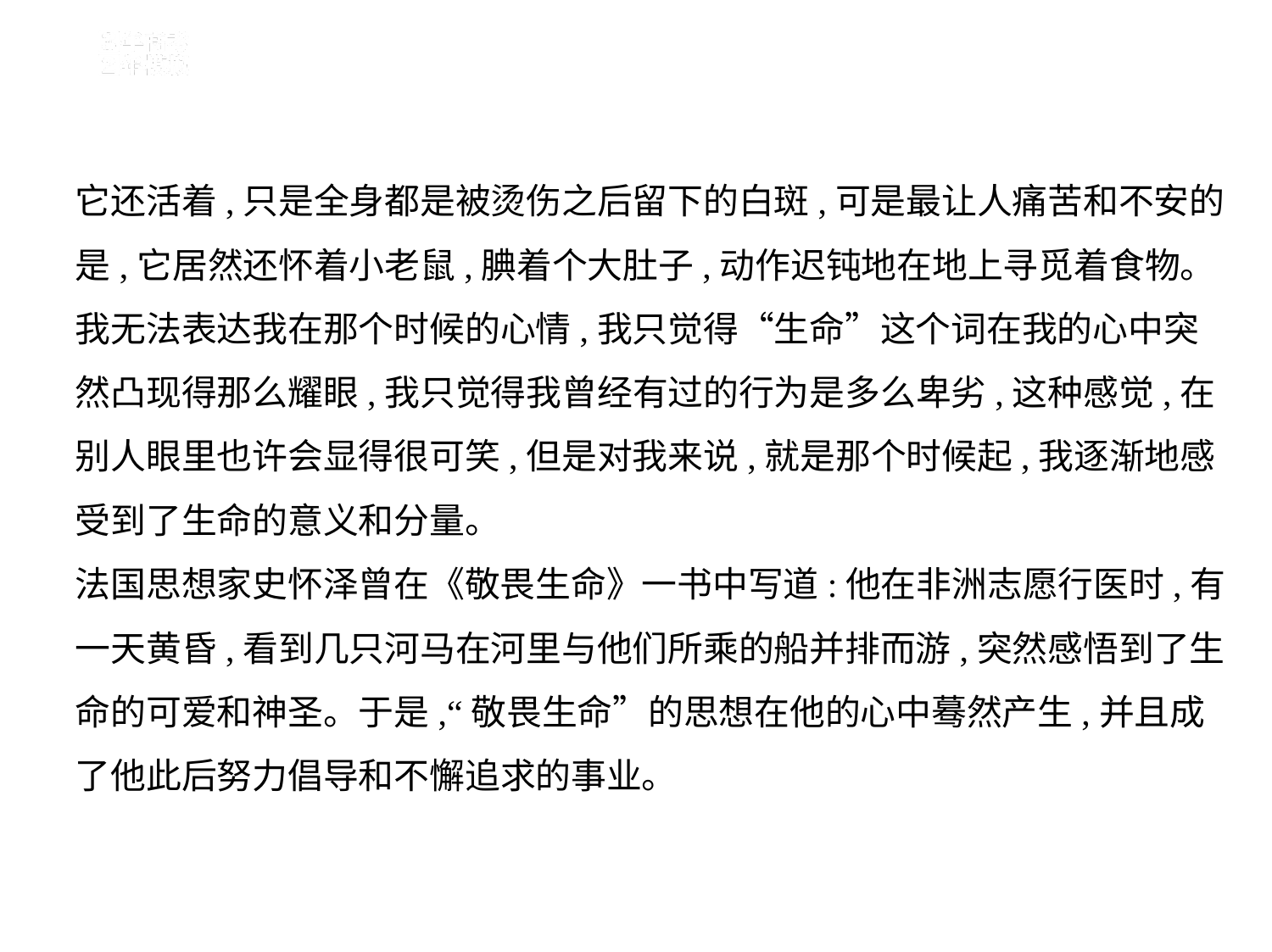

它还活着,只是全身都是被烫伤之后留下的白斑,可是最让人痛苦和不安的
是,它居然还怀着小老鼠,腆着个大肚子,动作迟钝地在地上寻觅着食物。
我无法表达我在那个时候的心情,我只觉得“生命”这个词在我的心中突
然凸现得那么耀眼,我只觉得我曾经有过的行为是多么卑劣,这种感觉,在
别人眼里也许会显得很可笑,但是对我来说,就是那个时候起,我逐渐地感
受到了生命的意义和分量。
法国思想家史怀泽曾在《敬畏生命》一书中写道:他在非洲志愿行医时,有
一天黄昏,看到几只河马在河里与他们所乘的船并排而游,突然感悟到了生
命的可爱和神圣。于是,“敬畏生命”的思想在他的心中蓦然产生,并且成
了他此后努力倡导和不懈追求的事业。